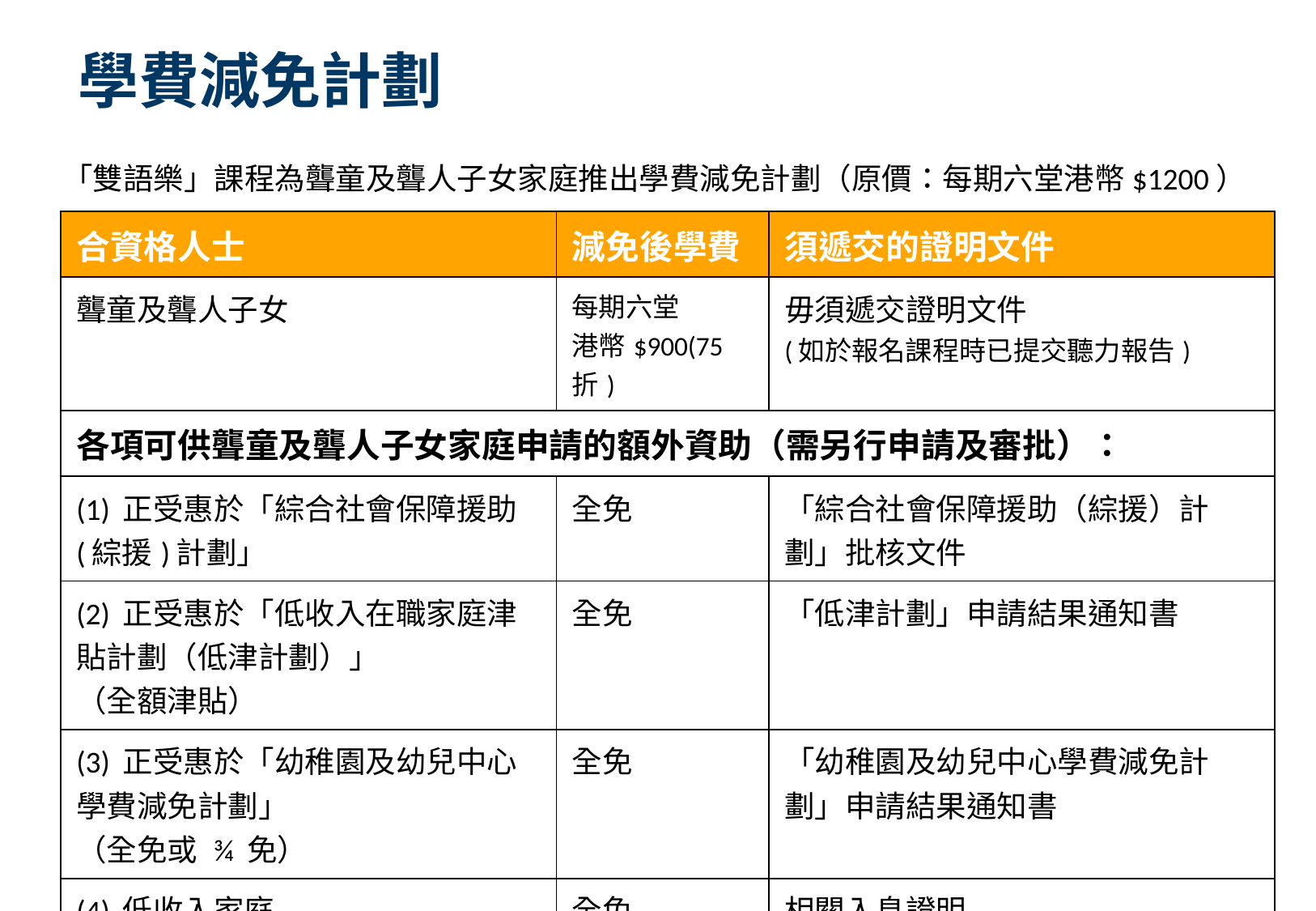

# 學費減免計劃
「雙語樂」課程為聾童及聾人子女家庭推出學費減免計劃（原價：每期六堂港幣$1200）
| 合資格人士 | 減免後學費 | 須遞交的證明文件 |
| --- | --- | --- |
| 聾童及聾人子女 | 每期六堂 港幣$900(75折) | 毋須遞交證明文件 (如於報名課程時已提交聽力報告) |
| 各項可供聾童及聾人子女家庭申請的額外資助（需另行申請及審批）： |  |  |
| (1) 正受惠於「綜合社會保障援助(綜援)計劃」 | 全免 | 「綜合社會保障援助（綜援）計劃」批核文件 |
| (2) 正受惠於「低收入在職家庭津貼計劃（低津計劃）」 （全額津貼） | 全免 | 「低津計劃」申請結果通知書 |
| (3) 正受惠於「幼稚園及幼兒中心學費減免計劃」 （全免或 ¾ 免） | 全免 | 「幼稚園及幼兒中心學費減免計劃」申請結果通知書 |
| (4) 低收入家庭 (根據「幼稚園及幼兒中心學費減免計劃」低收入家庭定義批核) | 全免 | 相關入息證明 |